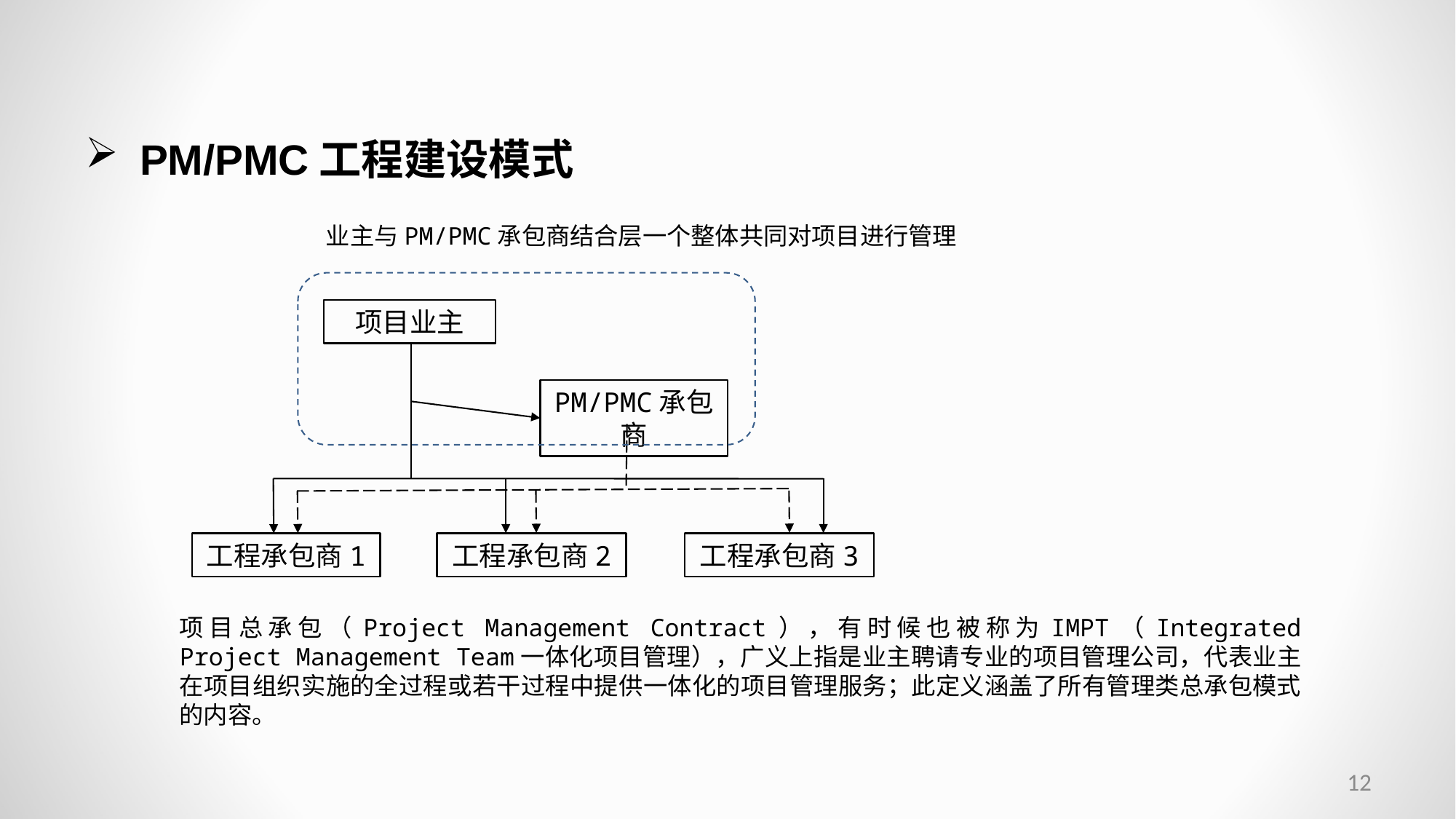

PM/PMC工程建设模式

业主与PM/PMC承包商结合层一个整体共同对项目进行管理

项目业主
PM/PMC承包商
工程承包商1
工程承包商2
工程承包商3
项目总承包（Project Management Contract），有时候也被称为IMPT（Integrated Project Management Team一体化项目管理），广义上指是业主聘请专业的项目管理公司，代表业主在项目组织实施的全过程或若干过程中提供一体化的项目管理服务；此定义涵盖了所有管理类总承包模式的内容。
12